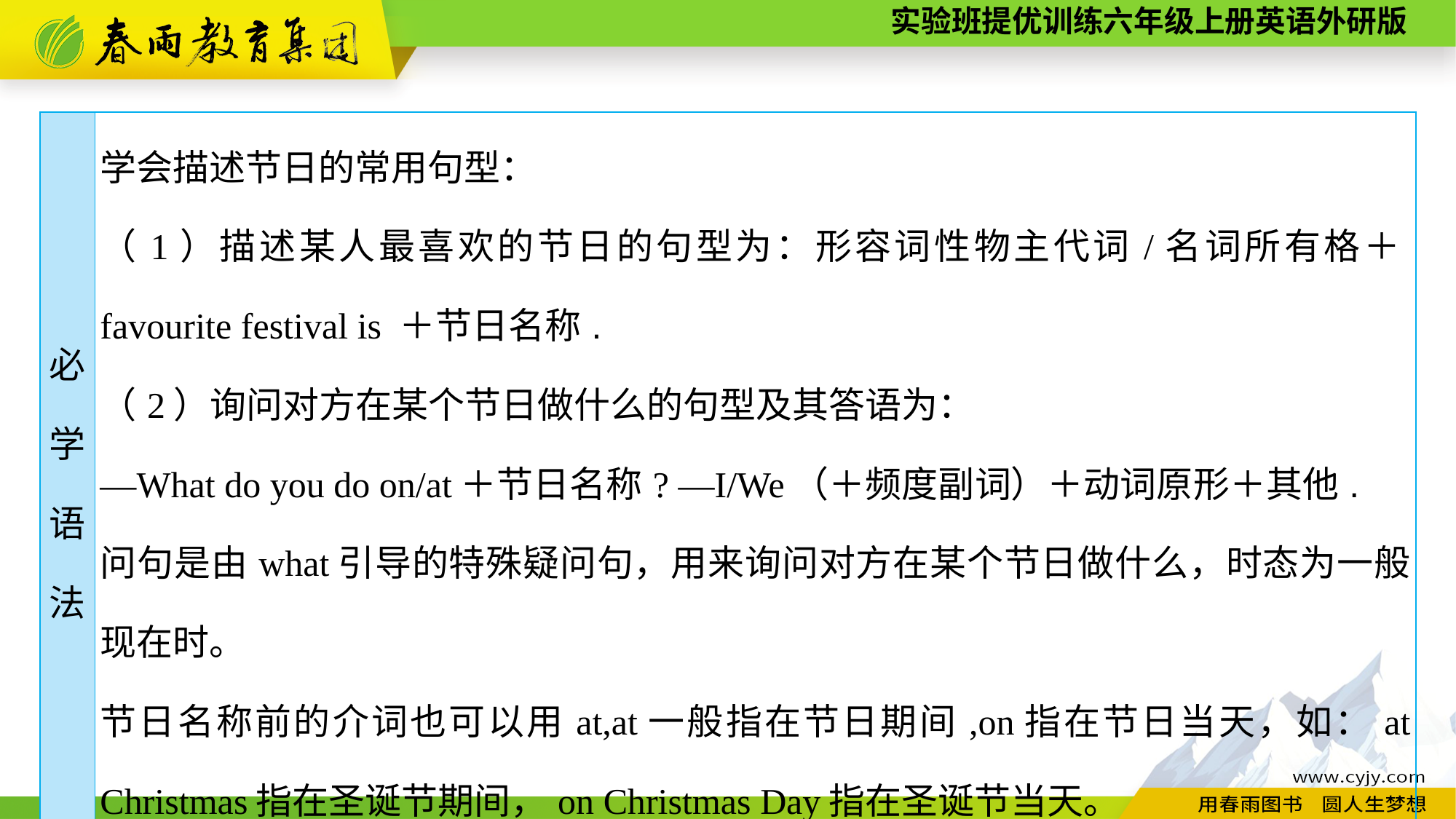

| 必 学 语 法 | 学会描述节日的常用句型： （1）描述某人最喜欢的节日的句型为：形容词性物主代词/名词所有格＋favourite festival is ＋节日名称. （2）询问对方在某个节日做什么的句型及其答语为： —What do you do on/at＋节日名称? —I/We（＋频度副词）＋动词原形＋其他. 问句是由what引导的特殊疑问句，用来询问对方在某个节日做什么，时态为一般现在时。 节日名称前的介词也可以用at,at一般指在节日期间,on指在节日当天，如：at Christmas指在圣诞节期间，on Christmas Day指在圣诞节当天。 |
| --- | --- |